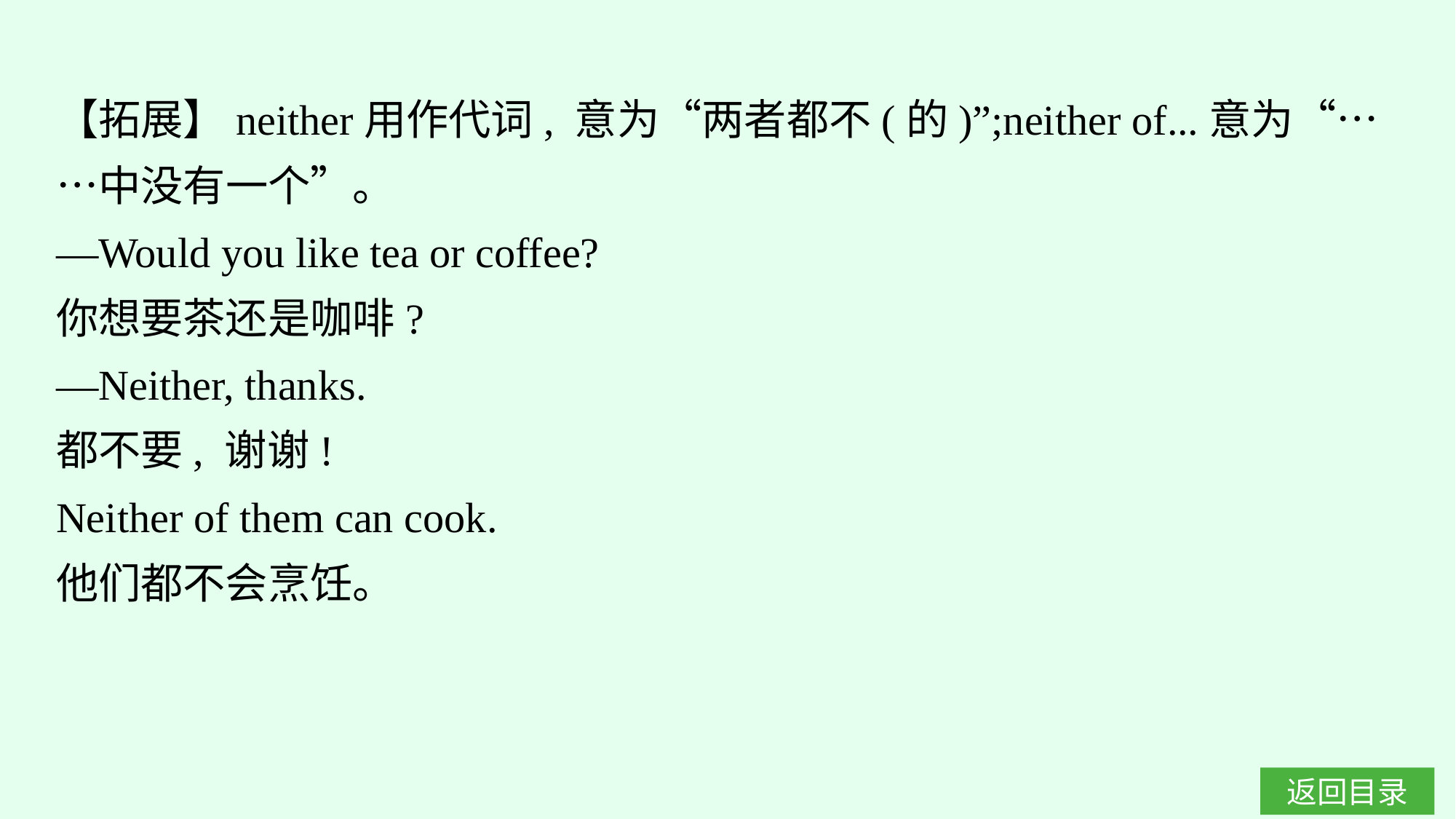

【拓展】neither用作代词, 意为“两者都不(的)”;neither of...意为“……中没有一个”。
—Would you like tea or coffee?
你想要茶还是咖啡?
—Neither, thanks.
都不要, 谢谢!
Neither of them can cook.
他们都不会烹饪。